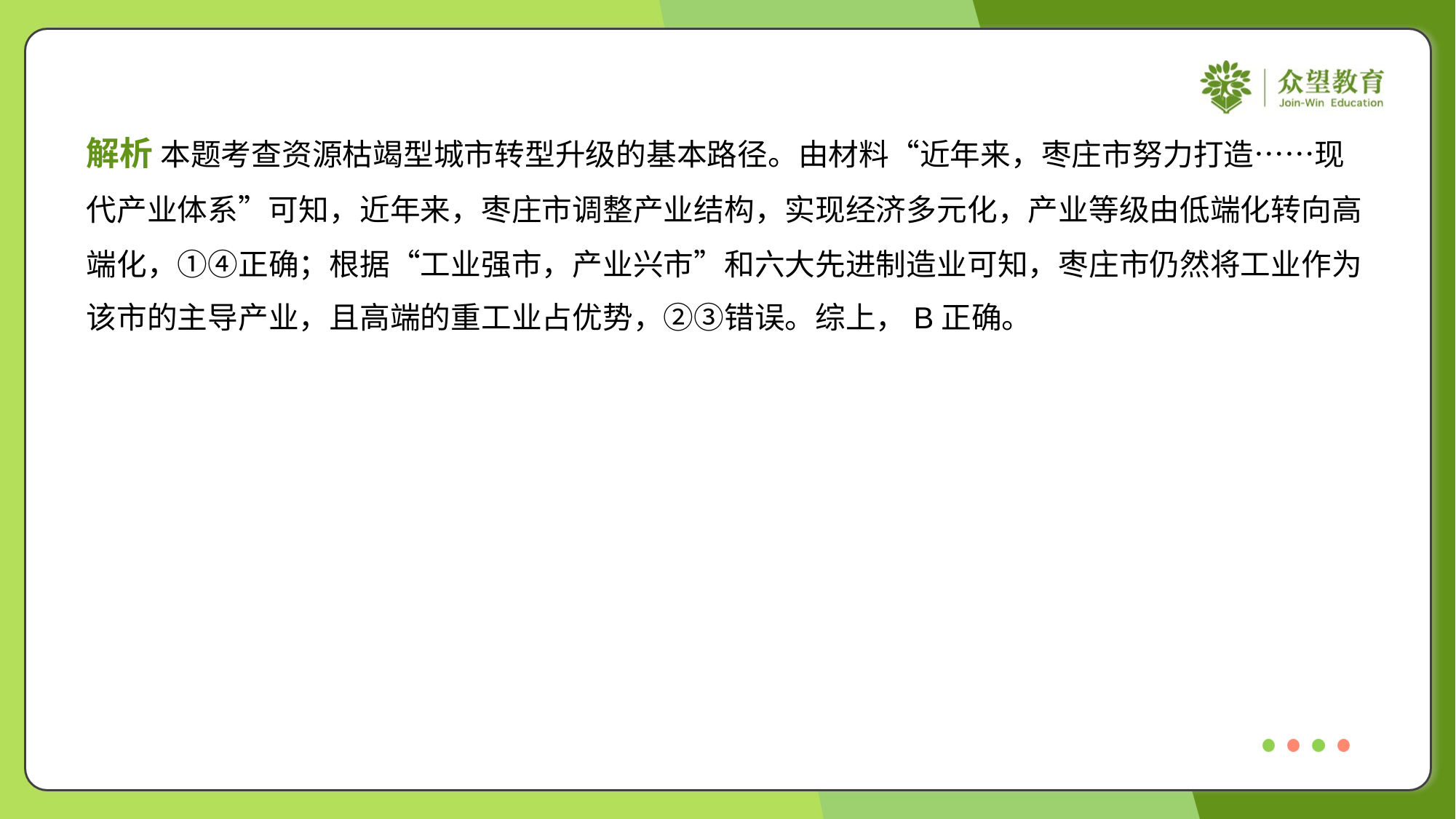

解析 本题考查资源枯竭型城市转型升级的基本路径。由材料“近年来，枣庄市努力打造……现
代产业体系”可知，近年来，枣庄市调整产业结构，实现经济多元化，产业等级由低端化转向高
端化，①④正确；根据“工业强市，产业兴市”和六大先进制造业可知，枣庄市仍然将工业作为
该市的主导产业，且高端的重工业占优势，②③错误。综上，B正确。